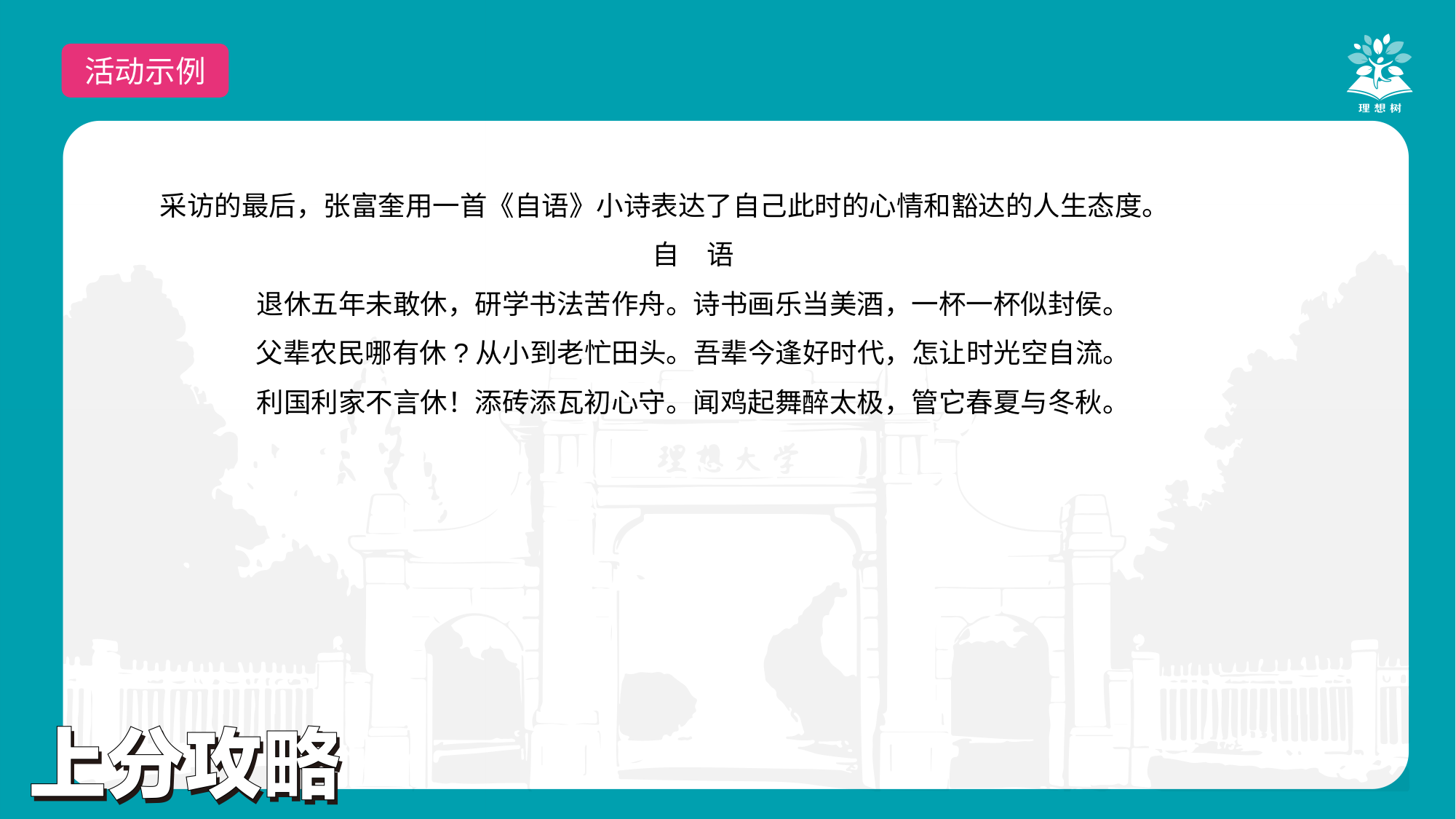

活动示例
采访的最后，张富奎用一首《自语》小诗表达了自己此时的心情和豁达的人生态度。
自　语
退休五年未敢休，研学书法苦作舟。诗书画乐当美酒，一杯一杯似封侯。
父辈农民哪有休?从小到老忙田头。吾辈今逢好时代，怎让时光空自流。
利国利家不言休！添砖添瓦初心守。闻鸡起舞醉太极，管它春夏与冬秋。